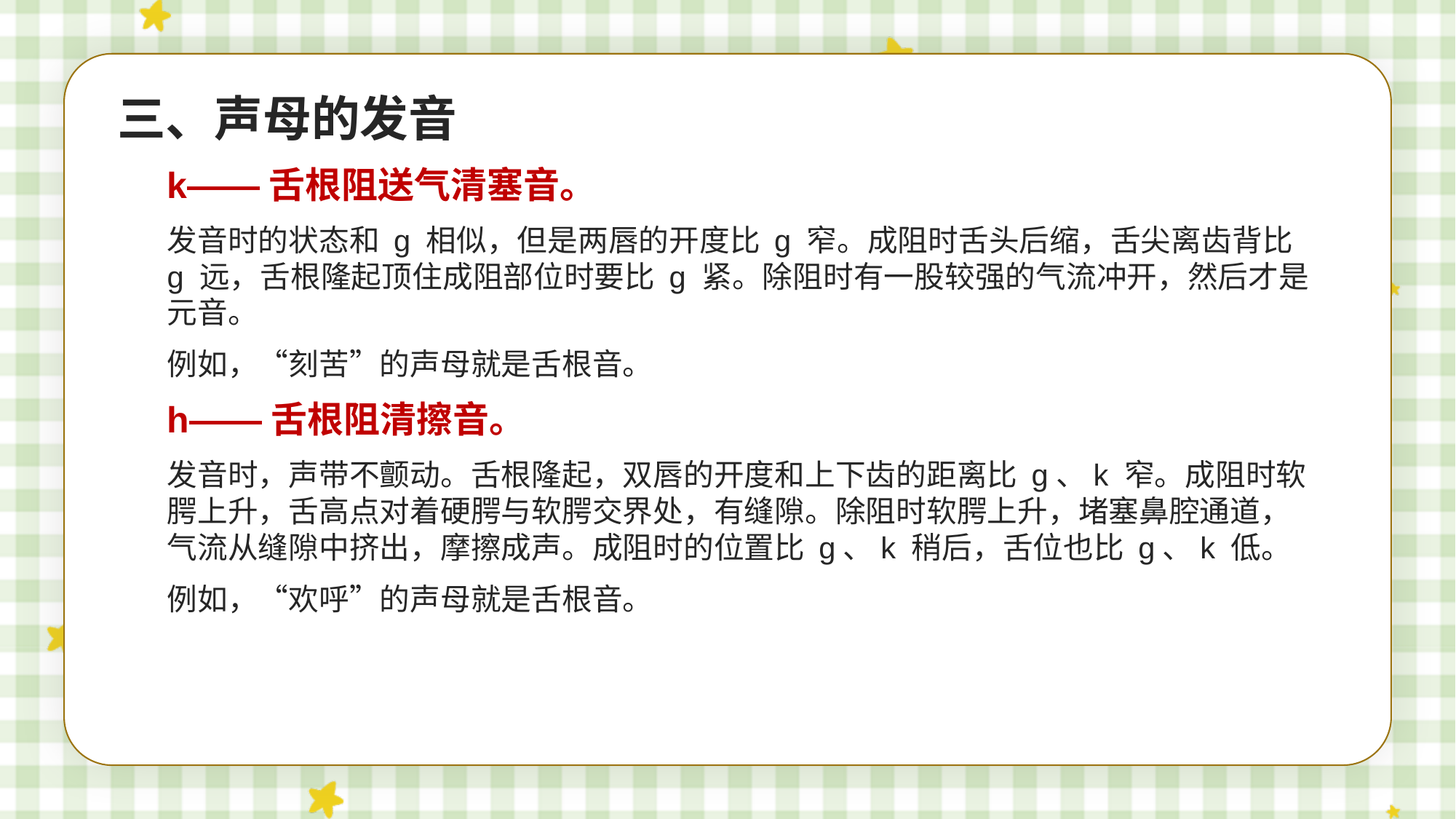

三、声母的发音
k——舌根阻送气清塞音。
发音时的状态和 g 相似，但是两唇的开度比 g 窄。成阻时舌头后缩，舌尖离齿背比 g 远，舌根隆起顶住成阻部位时要比 g 紧。除阻时有一股较强的气流冲开，然后才是元音。
例如，“刻苦”的声母就是舌根音。
h——舌根阻清擦音。
发音时，声带不颤动。舌根隆起，双唇的开度和上下齿的距离比 g、k 窄。成阻时软腭上升，舌高点对着硬腭与软腭交界处，有缝隙。除阻时软腭上升，堵塞鼻腔通道，气流从缝隙中挤出，摩擦成声。成阻时的位置比 g、k 稍后，舌位也比 g、k 低。
例如，“欢呼”的声母就是舌根音。